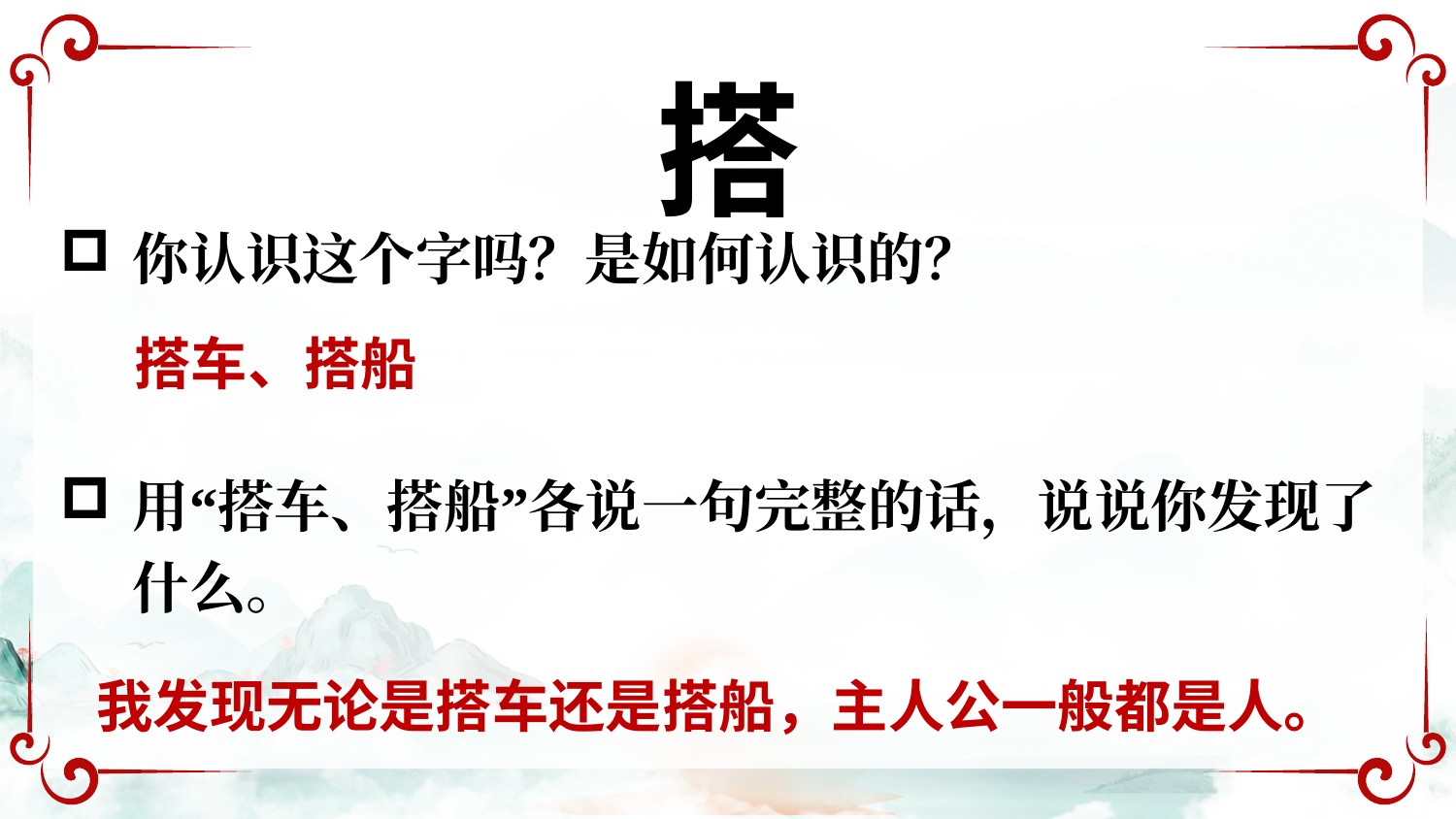

搭
你认识这个字吗？是如何认识的？
搭车、搭船
用“搭车、搭船”各说一句完整的话，说说你发现了什么。
我发现无论是搭车还是搭船，主人公一般都是人。